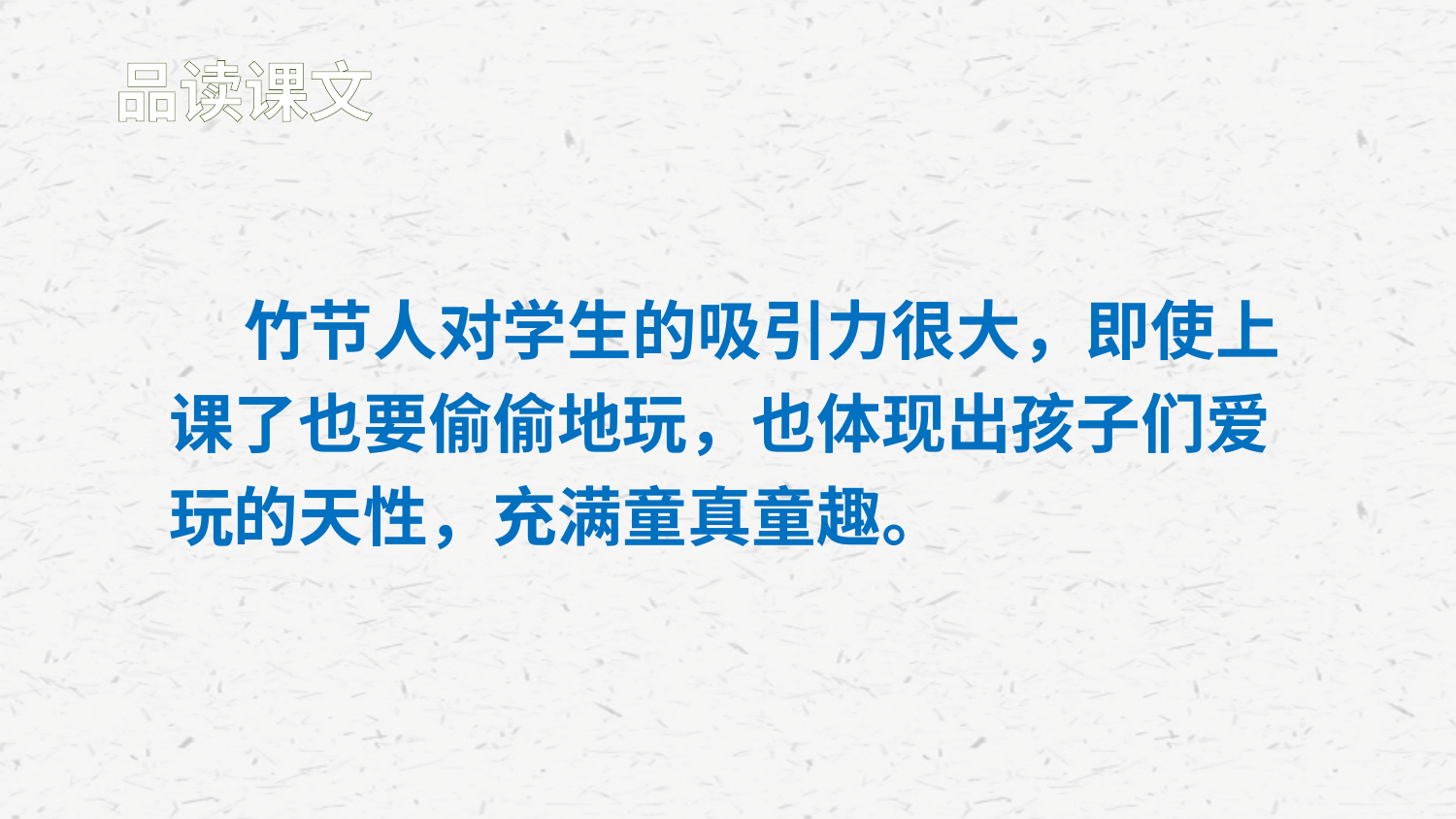

品读课文
    竹节人对学生的吸引力很大，即使上课了也要偷偷地玩，也体现出孩子们爱玩的天性，充满童真童趣。